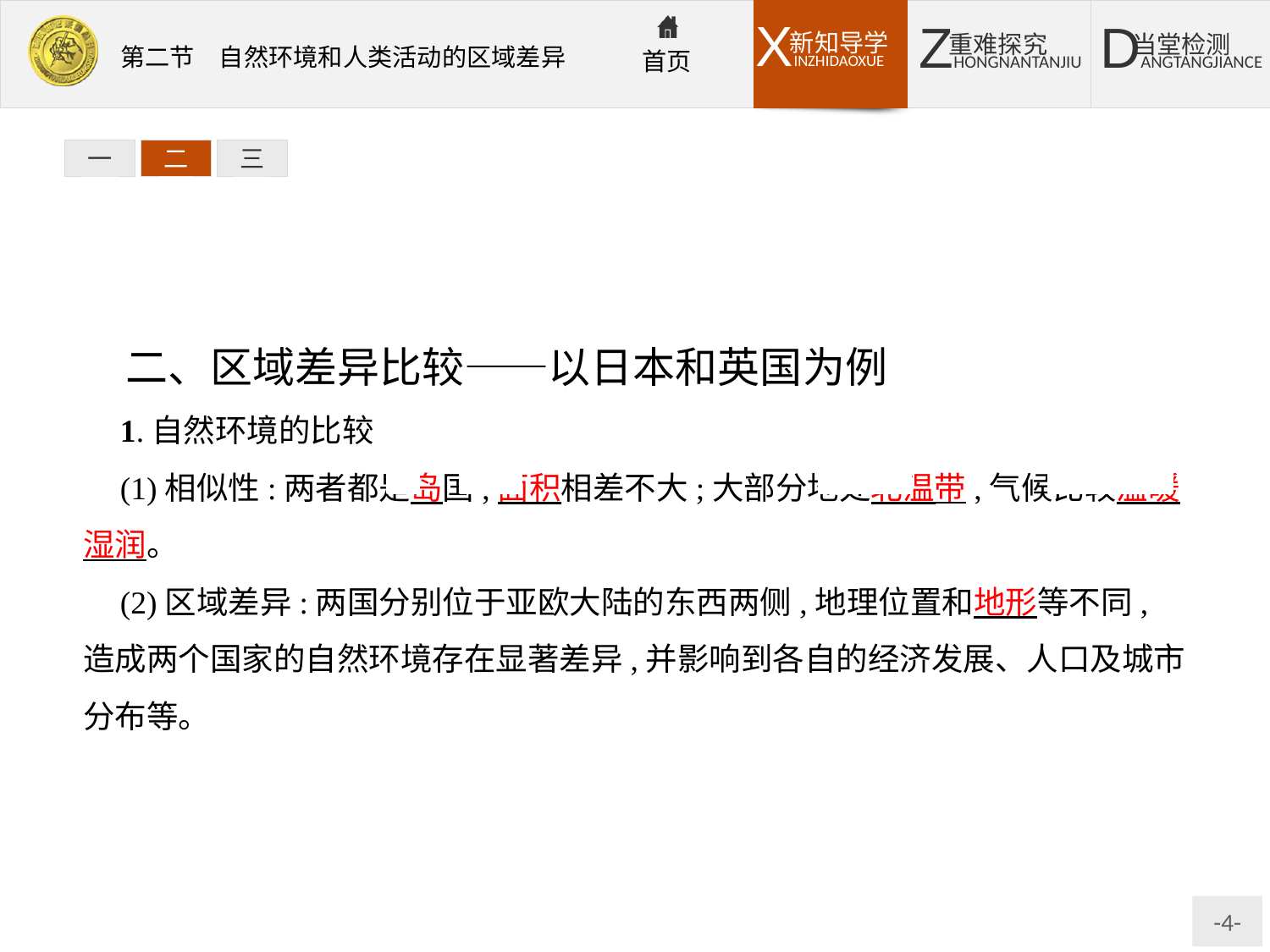

一
二
三
二、区域差异比较——以日本和英国为例
1.自然环境的比较
(1)相似性:两者都是岛国,面积相差不大;大部分地处北温带,气候比较温暖湿润。
(2)区域差异:两国分别位于亚欧大陆的东西两侧,地理位置和地形等不同,造成两个国家的自然环境存在显著差异,并影响到各自的经济发展、人口及城市分布等。